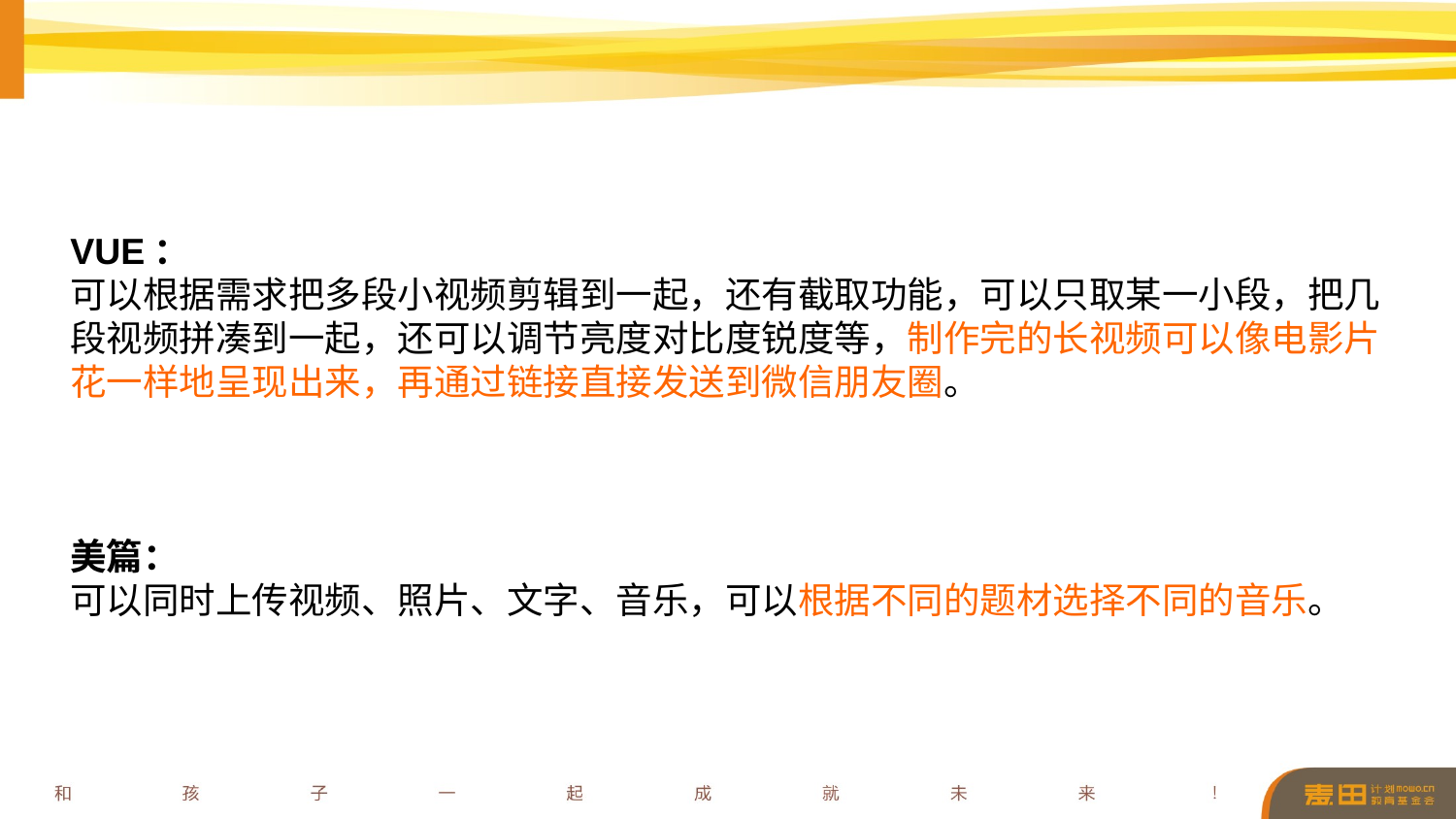

VUE：
可以根据需求把多段小视频剪辑到一起，还有截取功能，可以只取某一小段，把几段视频拼凑到一起，还可以调节亮度对比度锐度等，制作完的长视频可以像电影片花一样地呈现出来，再通过链接直接发送到微信朋友圈。

美篇：
可以同时上传视频、照片、文字、音乐，可以根据不同的题材选择不同的音乐。